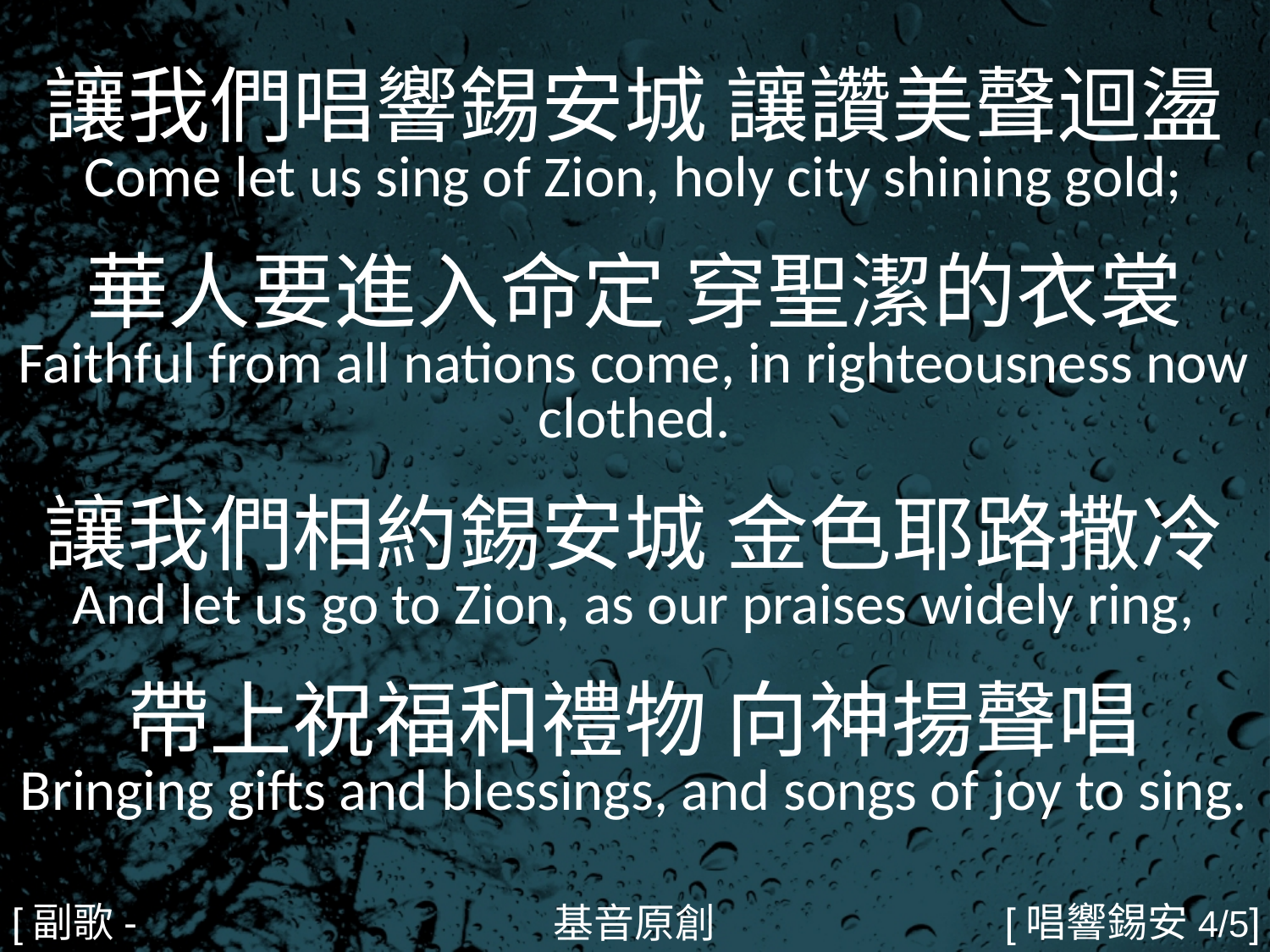

讓我們唱響錫安城 讓讚美聲迴盪
Come let us sing of Zion, holy city shining gold;

華人要進入命定 穿聖潔的衣裳
Faithful from all nations come, in righteousness now clothed.

讓我們相約錫安城 金色耶路撒冷
And let us go to Zion, as our praises widely ring,

帶上祝福和禮物 向神揚聲唱
Bringing gifts and blessings, and songs of joy to sing.
#

[副歌-2]
[唱響錫安4/5]
基音原創